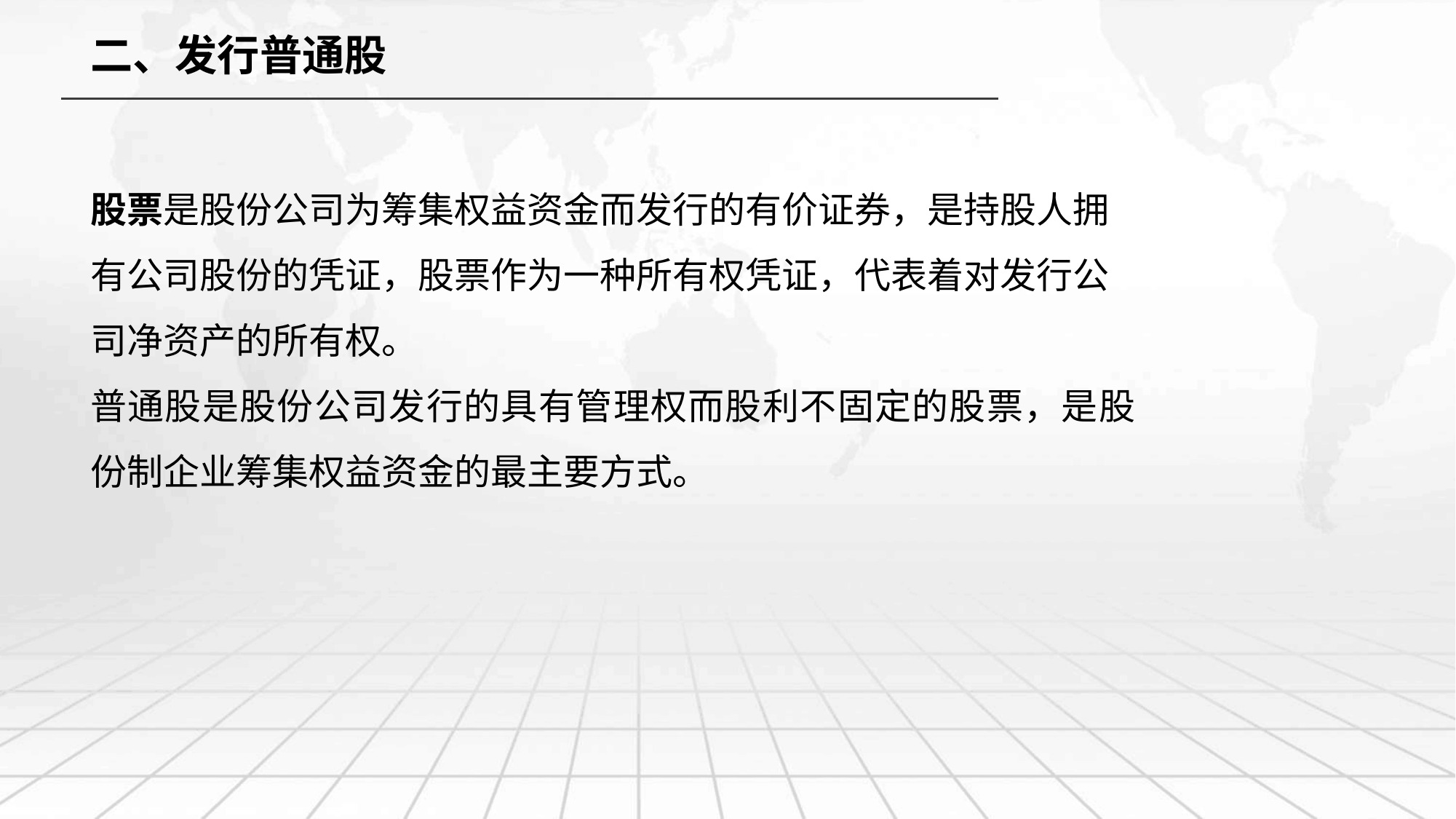

二、发行普通股
股票是股份公司为筹集权益资金而发行的有价证券，是持股人拥有公司股份的凭证，股票作为一种所有权凭证，代表着对发行公司净资产的所有权。
普通股是股份公司发行的具有管理权而股利不固定的股票，是股份制企业筹集权益资金的最主要方式。